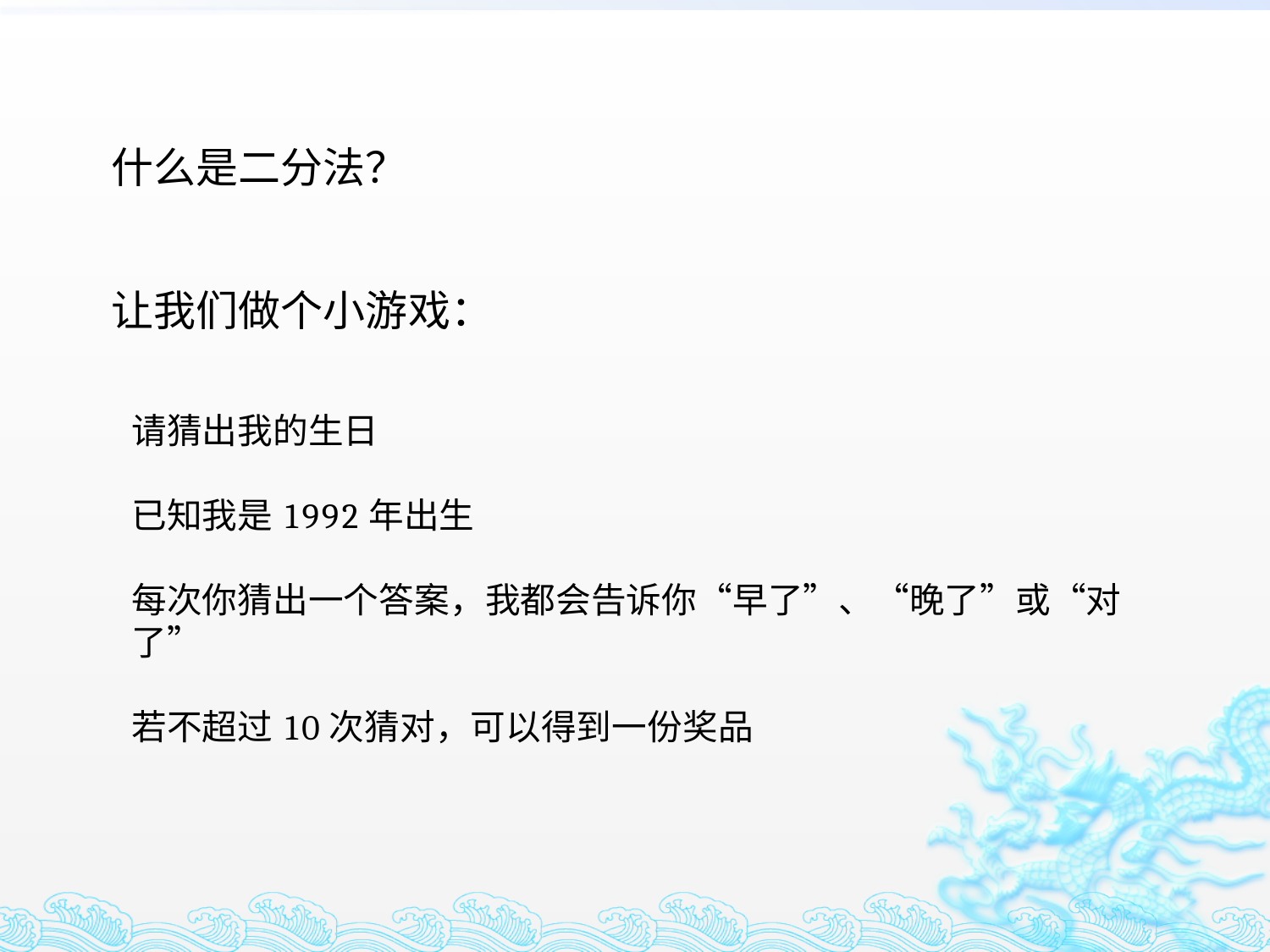

什么是二分法？
让我们做个小游戏：
请猜出我的生日

已知我是1992年出生

每次你猜出一个答案，我都会告诉你“早了”、“晚了”或“对了”

若不超过10次猜对，可以得到一份奖品